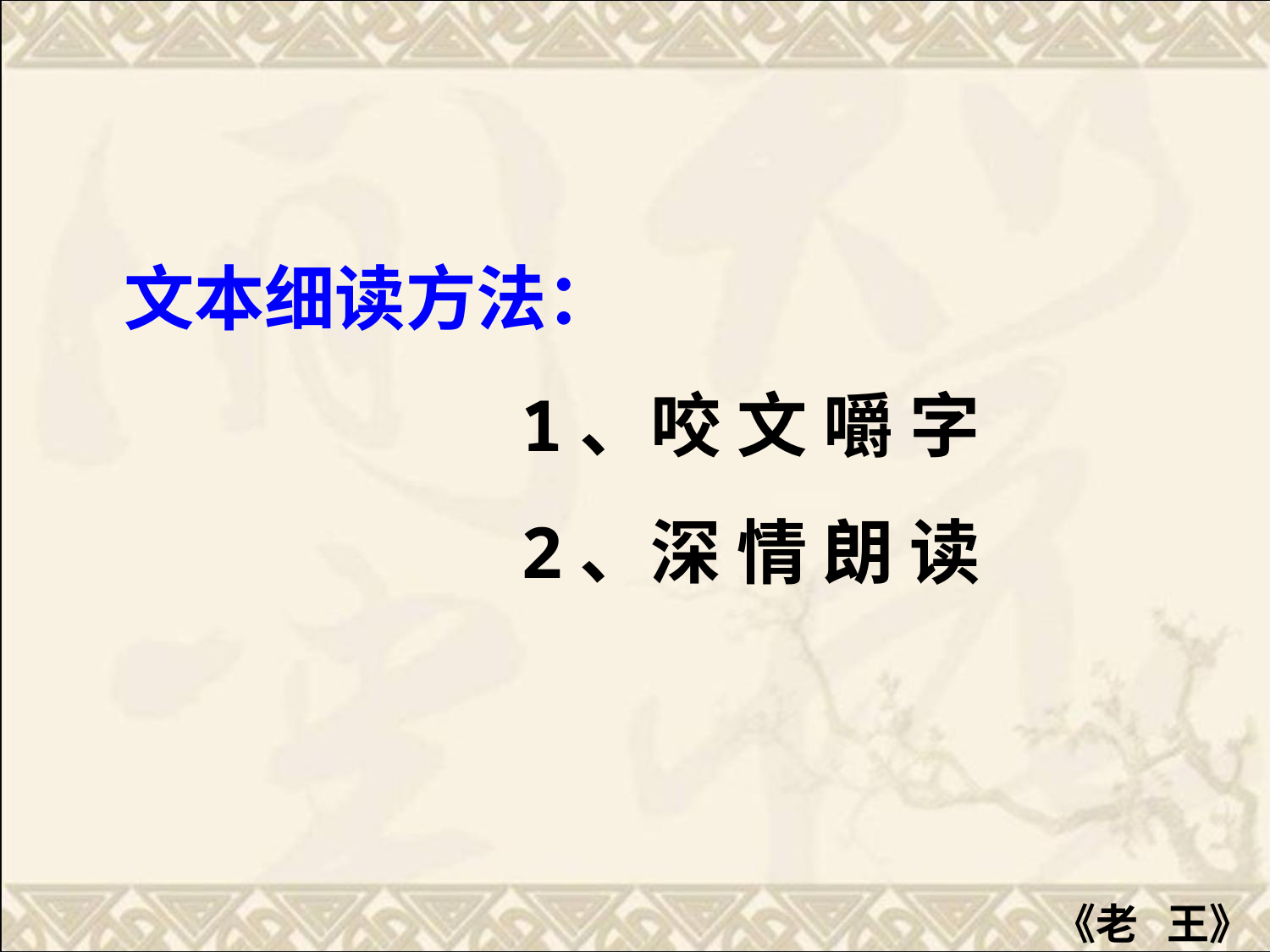

文本细读方法：
           1、咬 文 嚼 字
           2、深 情 朗 读
《老   王》